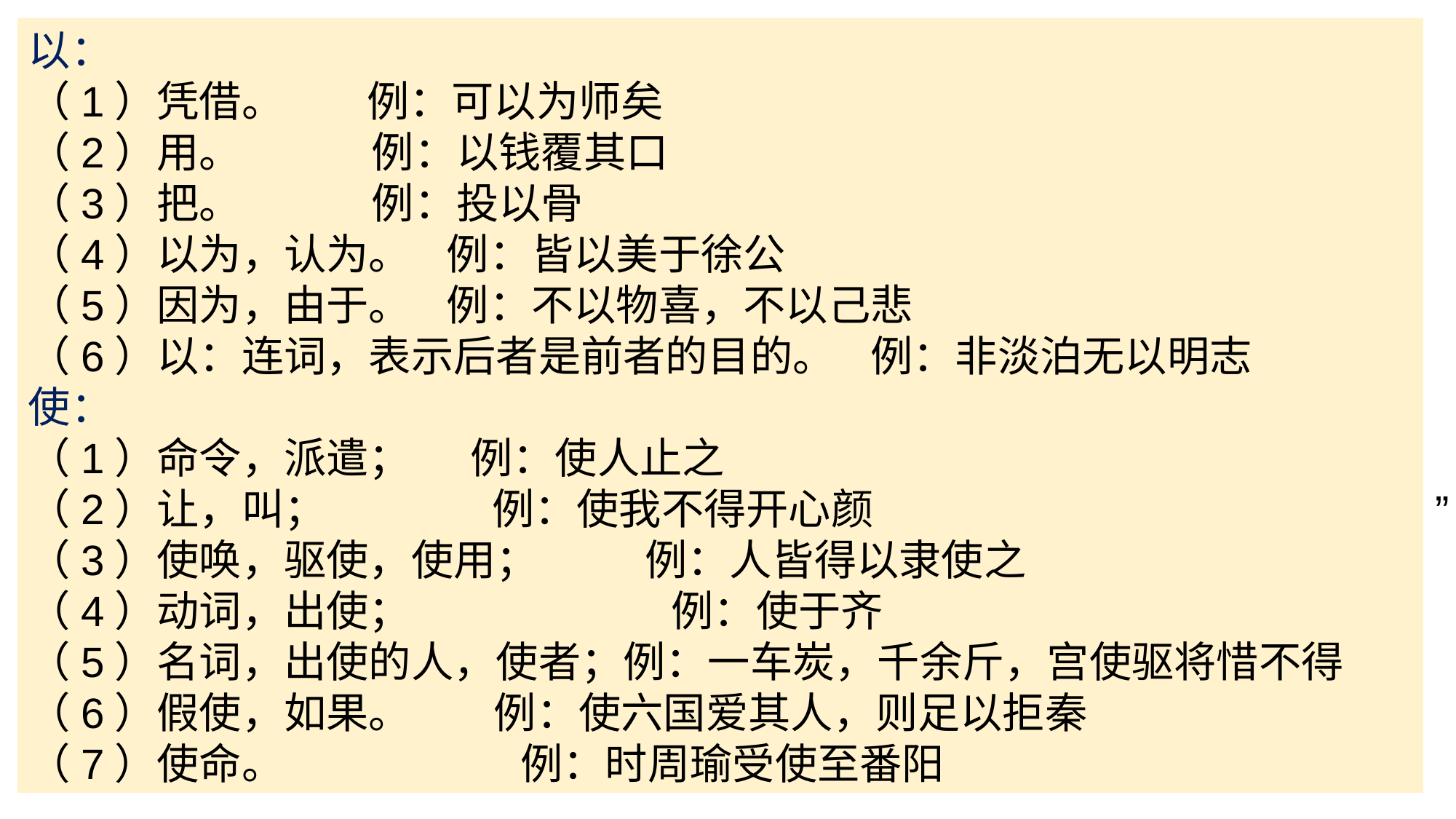

# 积累常见一词多义：
以：
（1）凭借。       例：可以为师矣
（2）用。           例：以钱覆其口
（3）把。           例：投以骨
（4）以为，认为。   例：皆以美于徐公
（5）因为，由于。   例：不以物喜，不以己悲
（6）以：连词，表示后者是前者的目的。   例：非淡泊无以明志
使：
（1）命令，派遣；     例：使人止之
（2）让，叫；              例：使我不得开心颜
（3）使唤，驱使，使用；         例：人皆得以隶使之
（4）动词，出使；                      例：使于齐
（5）名词，出使的人，使者；例：一车炭，千余斤，宫使驱将惜不得
（6）假使，如果。       例：使六国爱其人，则足以拒秦
（7）使命。                    例：时周瑜受使至番阳
而：
（1）表转折。  例：出淤泥而不染
（2）表顺承。 例：结友而别
（3）表并列。 例：博学而笃志
（4）表修饰。 例：睨之久而不去
或：
（1）代词，有的；有的人；有的事。例：或曰：“六国互丧，率赂秦耶？”
（2）副词，有时。              例：或遇其叱咄，色愈恭，礼愈至
（3）或者；或许。              例：猱进鸷击，或能免乎
（4）如果，假如。              例：或王命急宣，有时朝发白帝，暮到江陵
（5）通“惑”，迷惑。     例：别从东道，或失道